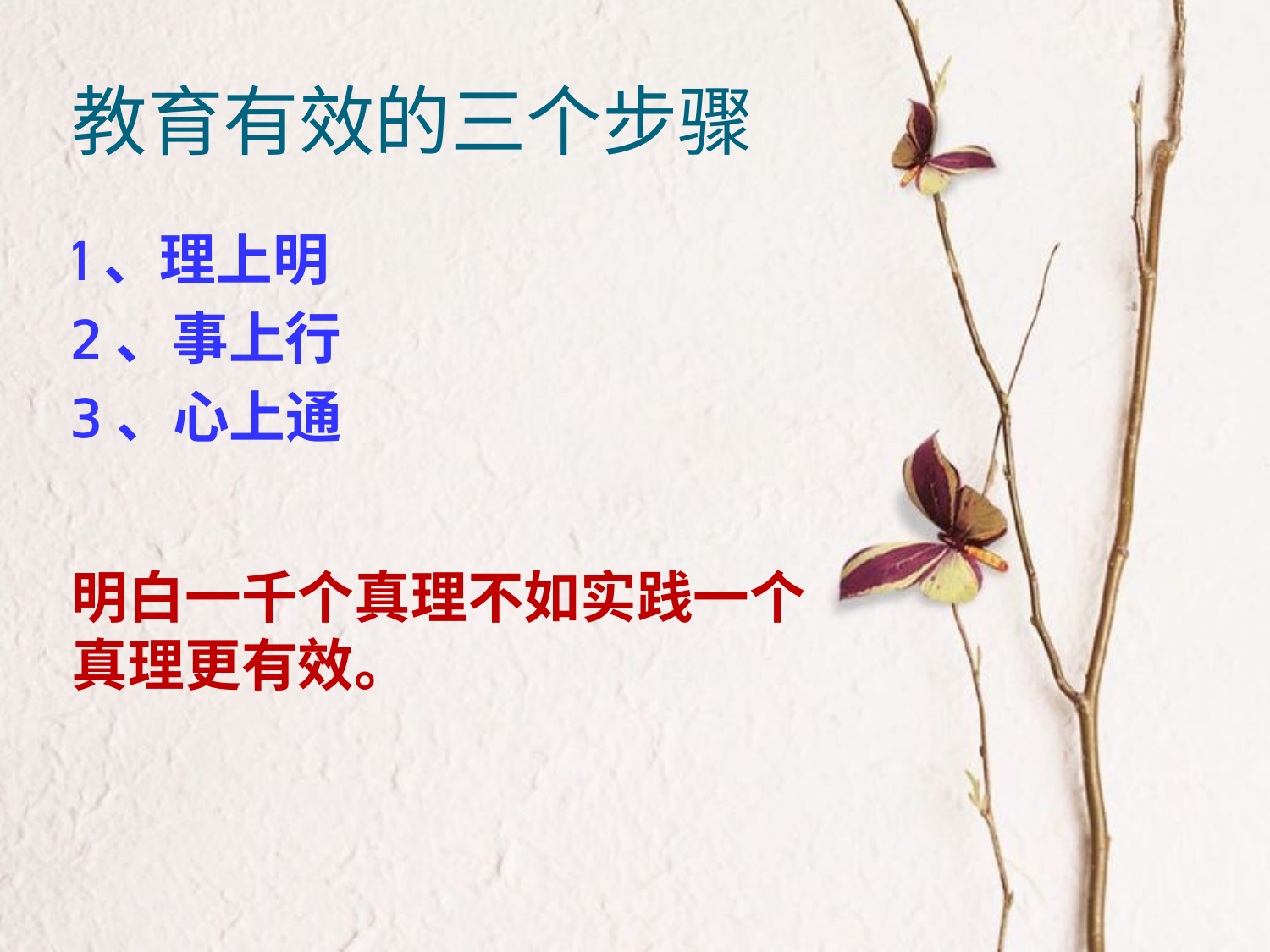

# 教育有效的三个步骤
1、理上明
2、事上行
3、心上通

明白一千个真理不如实践一个真理更有效。